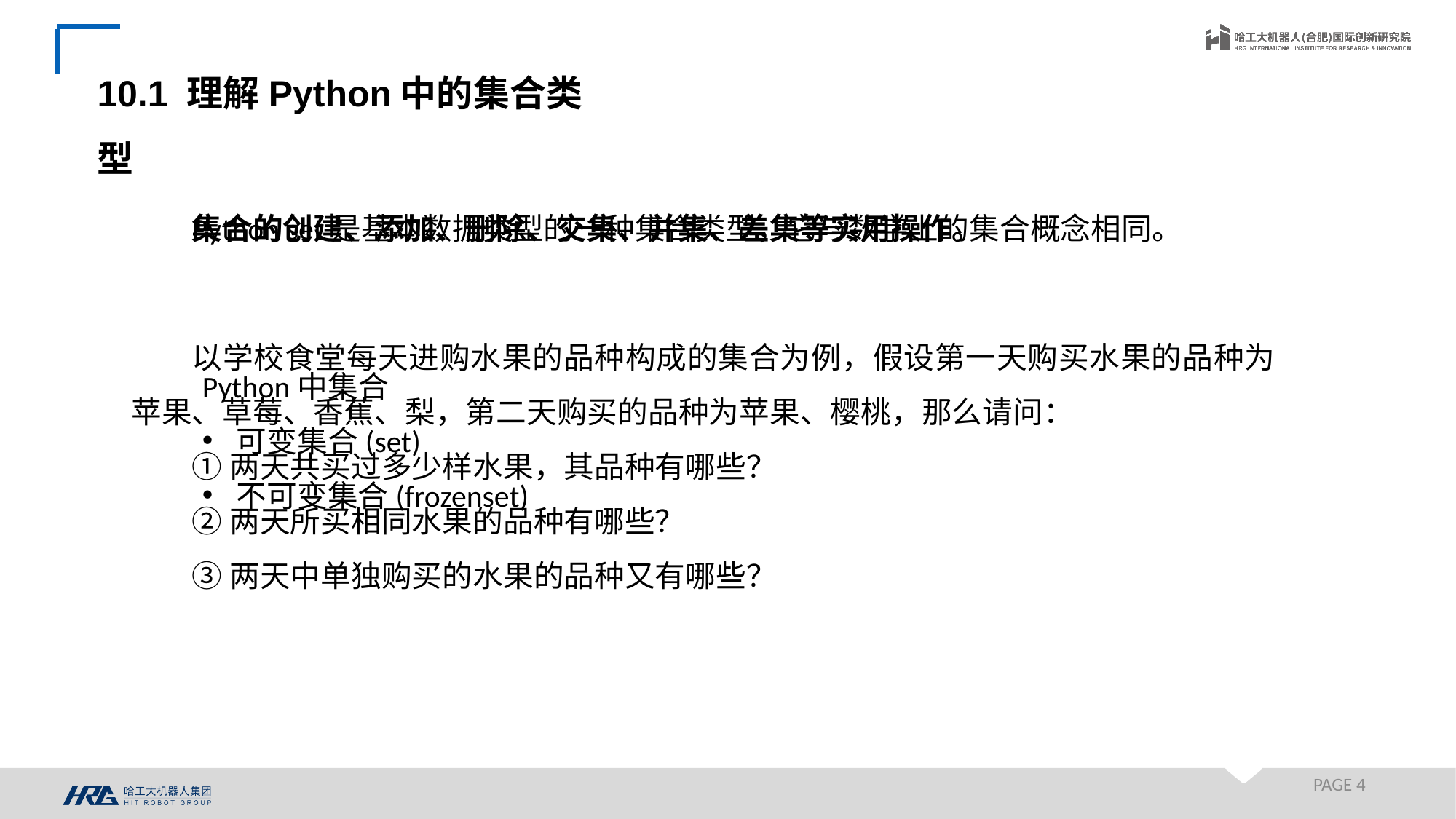

10.1 理解Python中的集合类型
Python set是基本数据类型的一种集合类型，它与数学上的集合概念相同。
集合的创建、添加、删除、交集、并集、差集等实用操作。
以学校食堂每天进购水果的品种构成的集合为例，假设第一天购买水果的品种为苹果、草莓、香蕉、梨，第二天购买的品种为苹果、樱桃，那么请问：
①两天共买过多少样水果，其品种有哪些？
②两天所买相同水果的品种有哪些？
③两天中单独购买的水果的品种又有哪些？
Python中集合
可变集合(set)
不可变集合(frozenset)